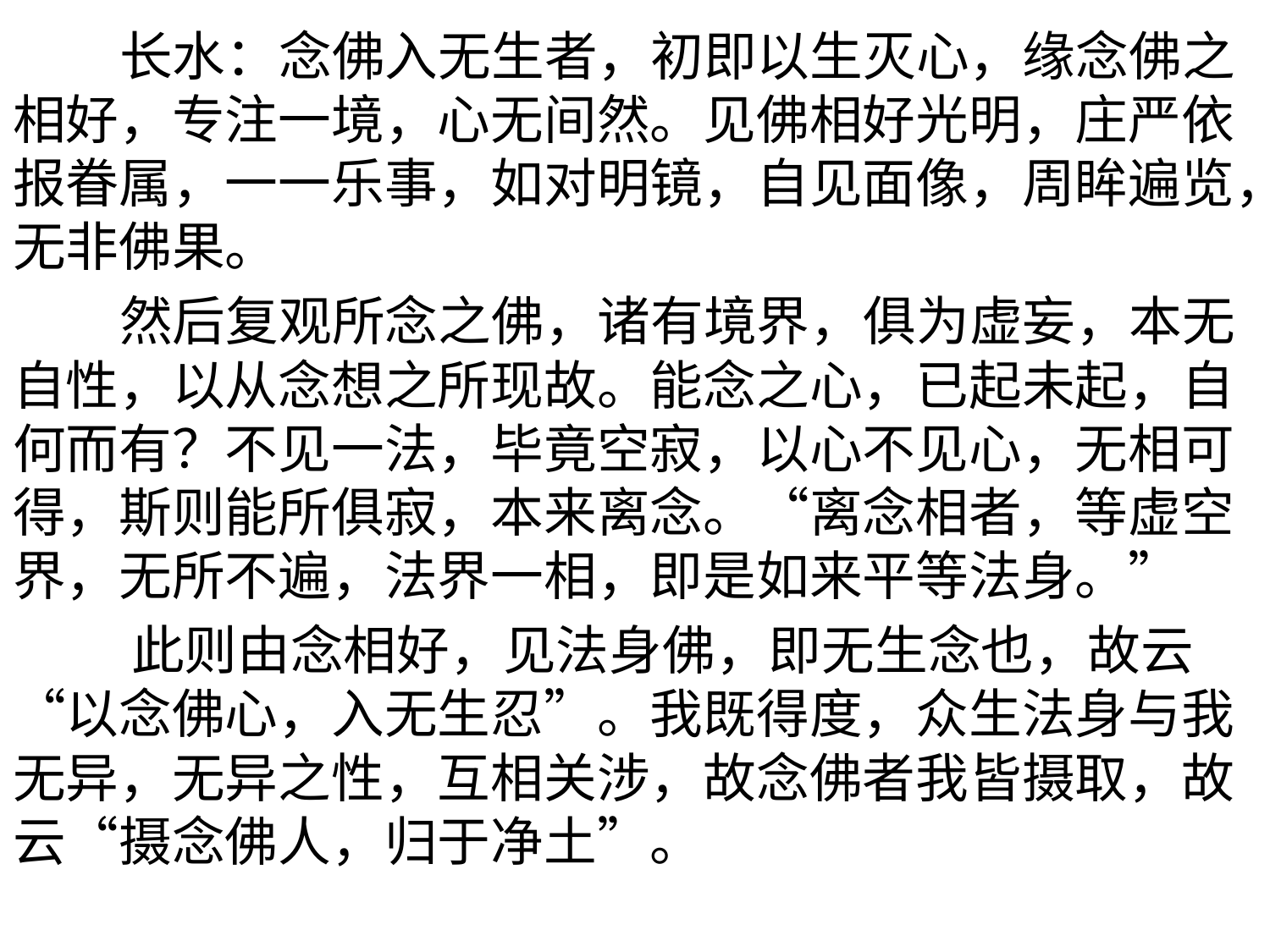

长水：念佛入无生者，初即以生灭心，缘念佛之相好，专注一境，心无间然。见佛相好光明，庄严依报眷属，一一乐事，如对明镜，自见面像，周眸遍览，无非佛果。
        然后复观所念之佛，诸有境界，俱为虚妄，本无自性，以从念想之所现故。能念之心，已起未起，自何而有？不见一法，毕竟空寂，以心不见心，无相可得，斯则能所俱寂，本来离念。“离念相者，等虚空界，无所不遍，法界一相，即是如来平等法身。”
         此则由念相好，见法身佛，即无生念也，故云“以念佛心，入无生忍”。我既得度，众生法身与我无异，无异之性，互相关涉，故念佛者我皆摄取，故云“摄念佛人，归于净土”。